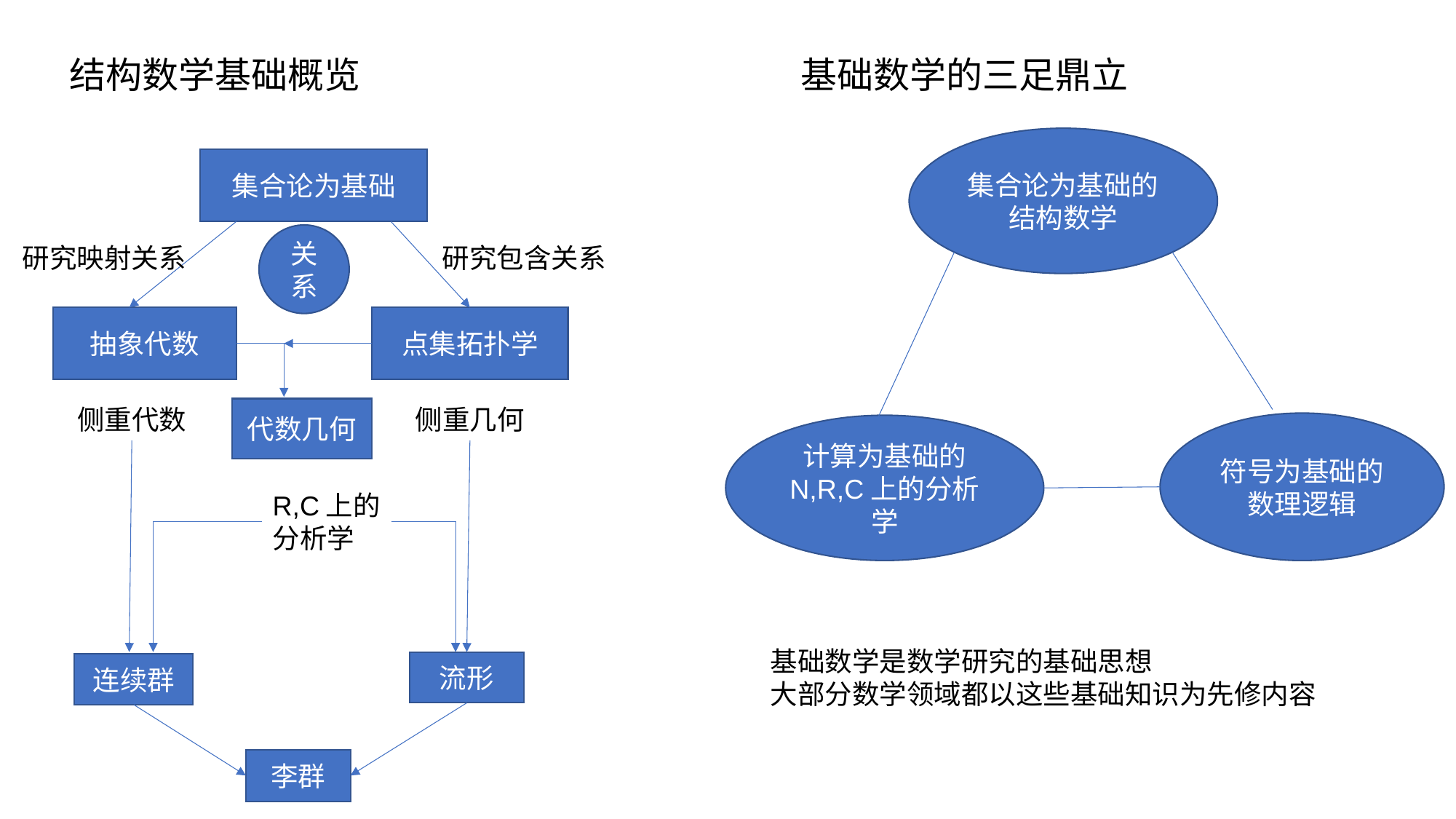

结构数学基础概览
基础数学的三足鼎立
集合论为基础的结构数学
集合论为基础
关系
研究映射关系
研究包含关系
抽象代数
点集拓扑学
侧重代数
侧重几何
代数几何
符号为基础的
数理逻辑
计算为基础的
N,R,C上的分析学
R,C上的
分析学
基础数学是数学研究的基础思想
大部分数学领域都以这些基础知识为先修内容
流形
连续群
李群